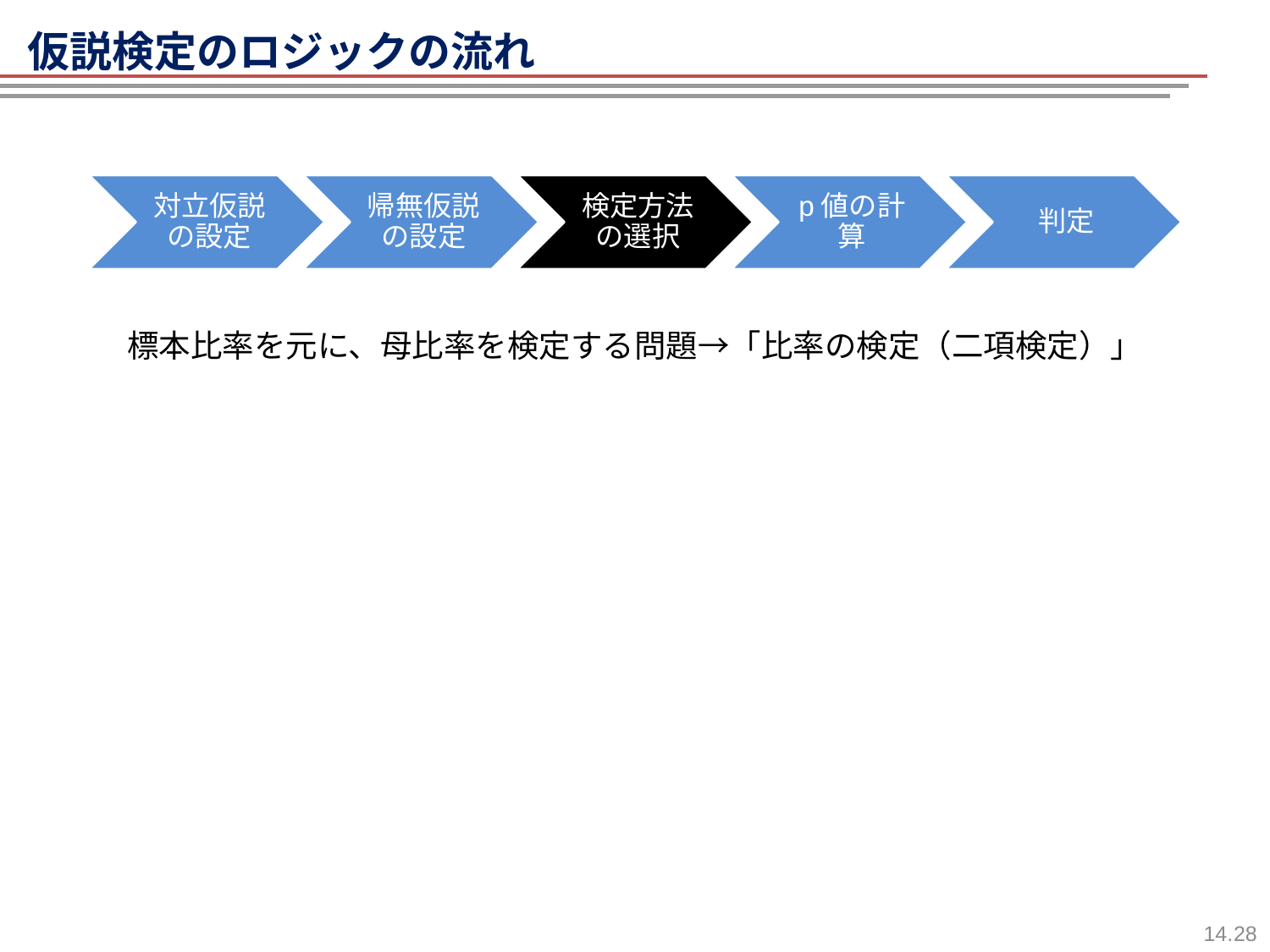

仮説検定のロジックの流れ
対立仮説の設定
帰無仮説の設定
検定方法の選択
p値の計算
判定
標本比率を元に、母比率を検定する問題→「比率の検定（二項検定）」
28